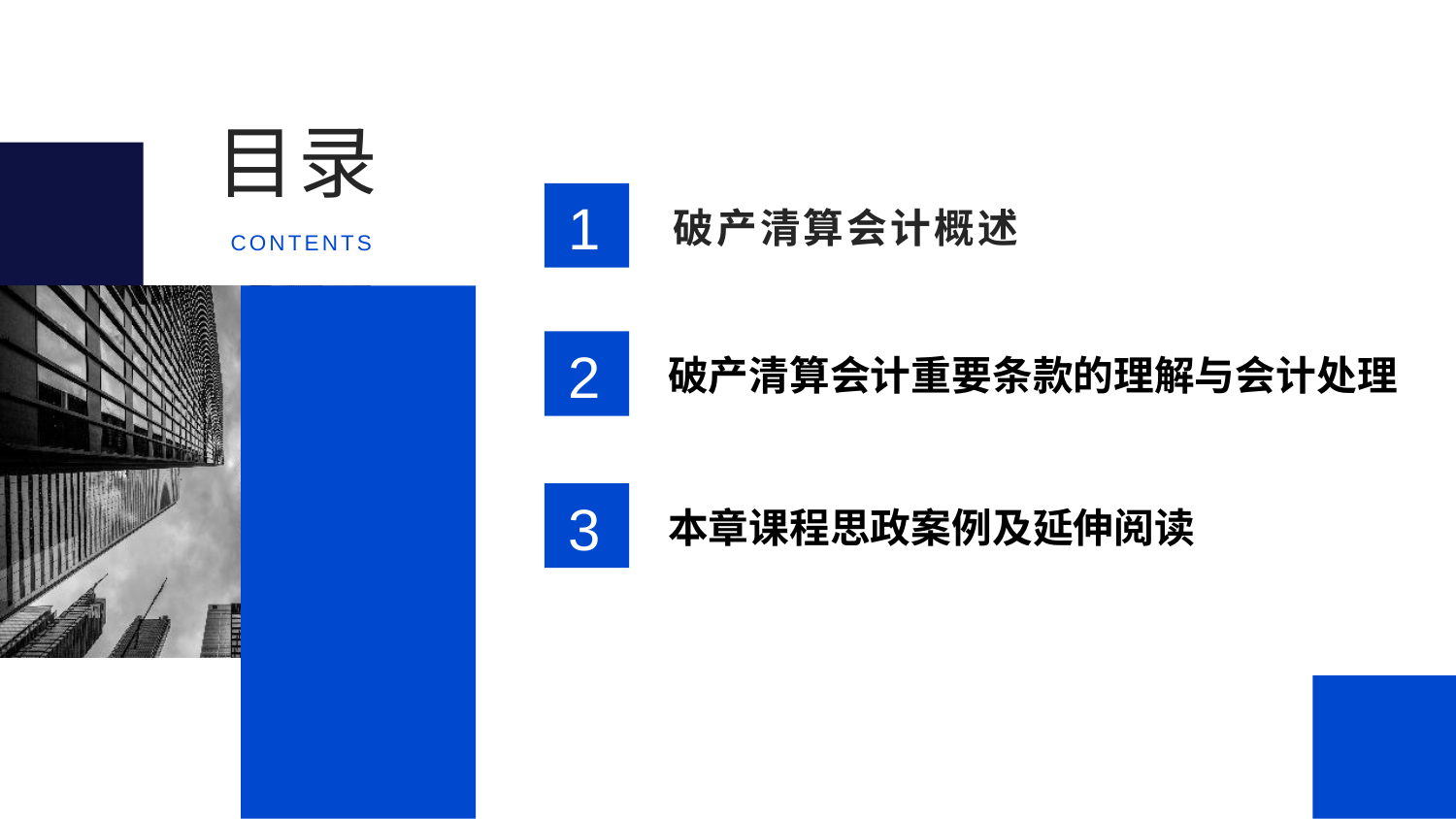

目录

1
破产清算会计概述
CONTENTS

2
破产清算会计重要条款的理解与会计处理

3
本章课程思政案例及延伸阅读